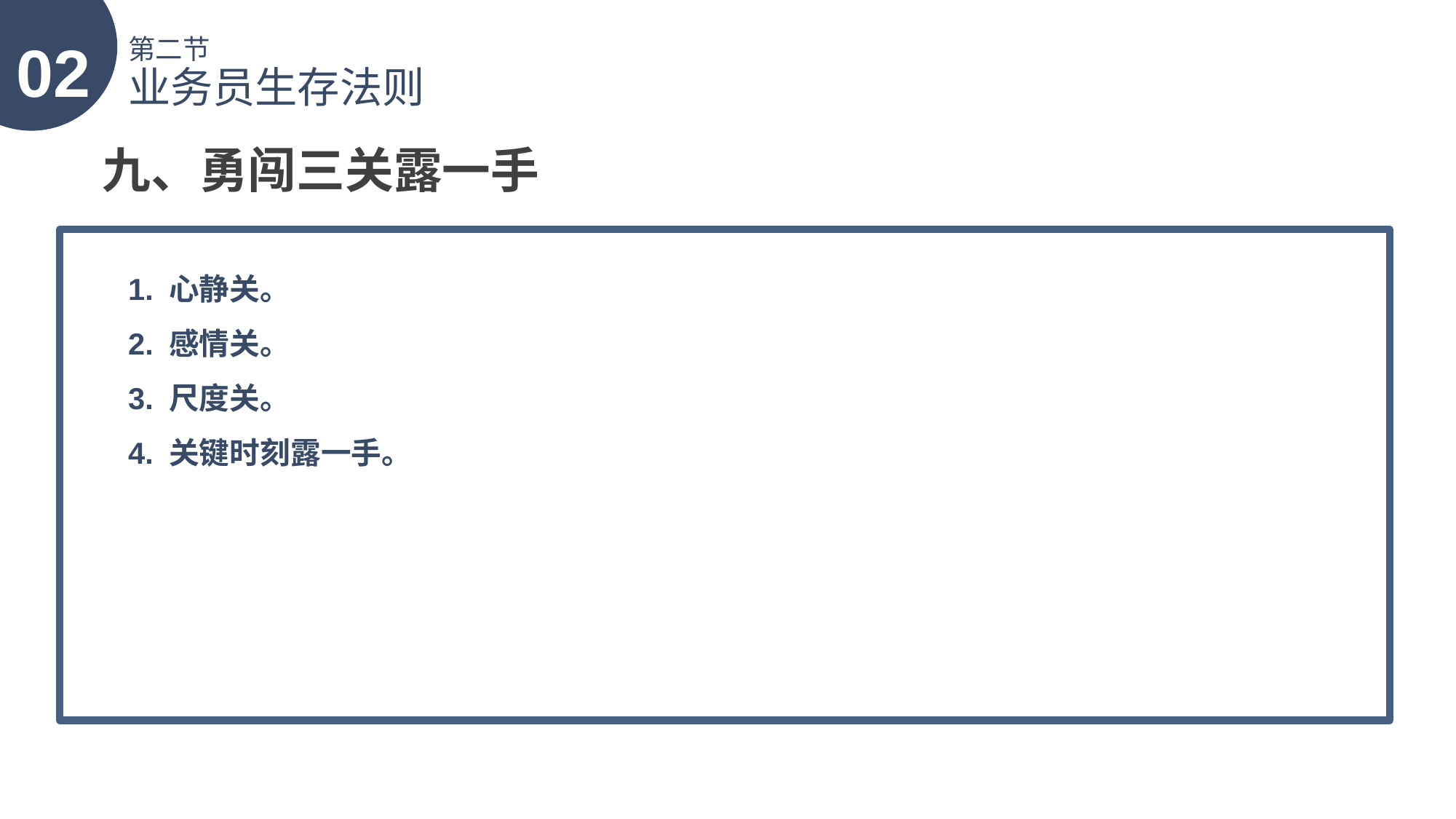

02
第二节
业务员生存法则
九、勇闯三关露一手

1. 心静关。
2. 感情关。
3. 尺度关。
4. 关键时刻露一手。